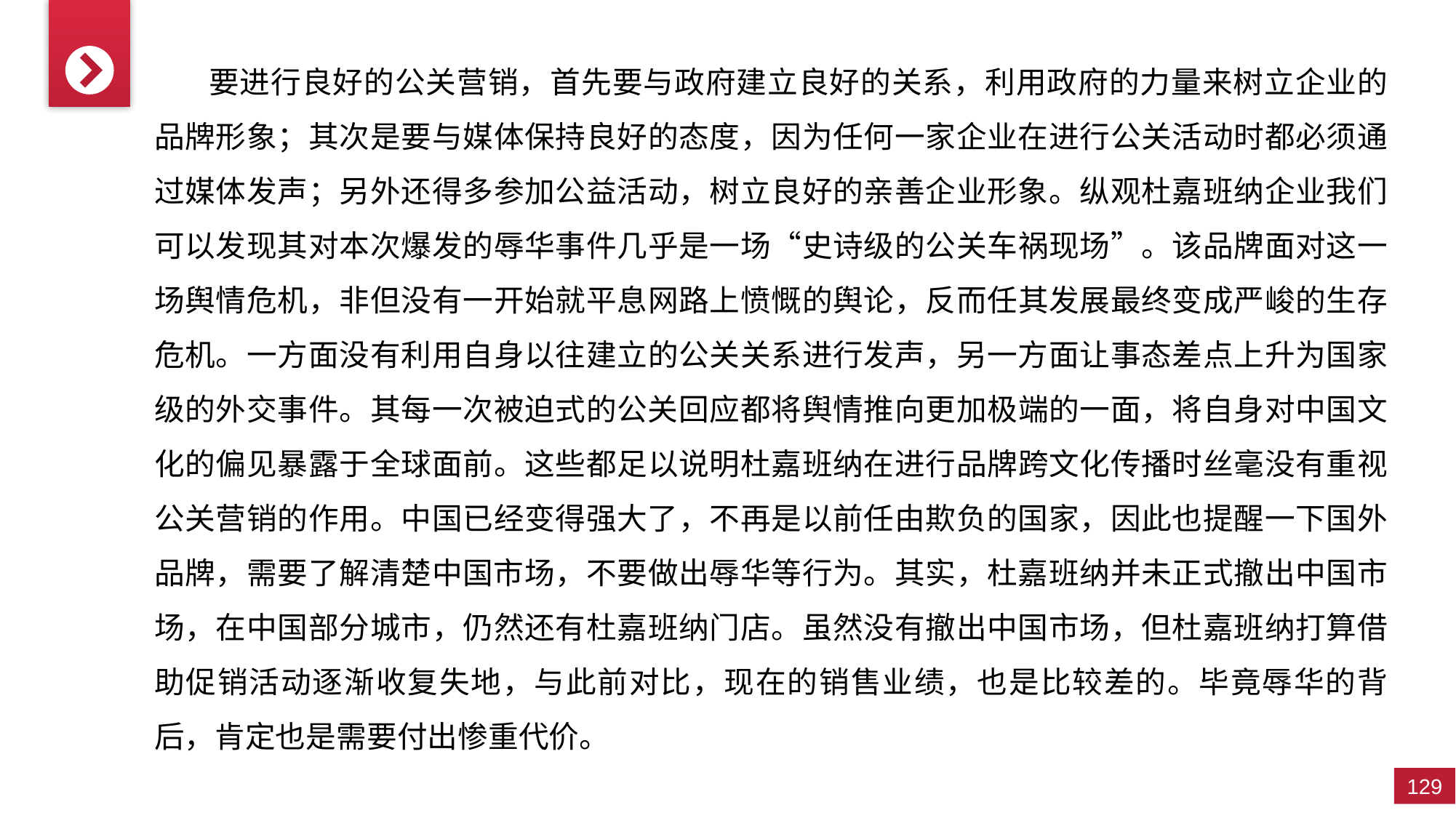

要进行良好的公关营销，首先要与政府建立良好的关系，利用政府的力量来树立企业的品牌形象；其次是要与媒体保持良好的态度，因为任何一家企业在进行公关活动时都必须通过媒体发声；另外还得多参加公益活动，树立良好的亲善企业形象。纵观杜嘉班纳企业我们可以发现其对本次爆发的辱华事件几乎是一场“史诗级的公关车祸现场”。该品牌面对这一场舆情危机，非但没有一开始就平息网路上愤慨的舆论，反而任其发展最终变成严峻的生存危机。一方面没有利用自身以往建立的公关关系进行发声，另一方面让事态差点上升为国家级的外交事件。其每一次被迫式的公关回应都将舆情推向更加极端的一面，将自身对中国文化的偏见暴露于全球面前。这些都足以说明杜嘉班纳在进行品牌跨文化传播时丝毫没有重视公关营销的作用。中国已经变得强大了，不再是以前任由欺负的国家，因此也提醒一下国外品牌，需要了解清楚中国市场，不要做出辱华等行为。其实，杜嘉班纳并未正式撤出中国市场，在中国部分城市，仍然还有杜嘉班纳门店。虽然没有撤出中国市场，但杜嘉班纳打算借助促销活动逐渐收复失地，与此前对比，现在的销售业绩，也是比较差的。毕竟辱华的背后，肯定也是需要付出惨重代价。